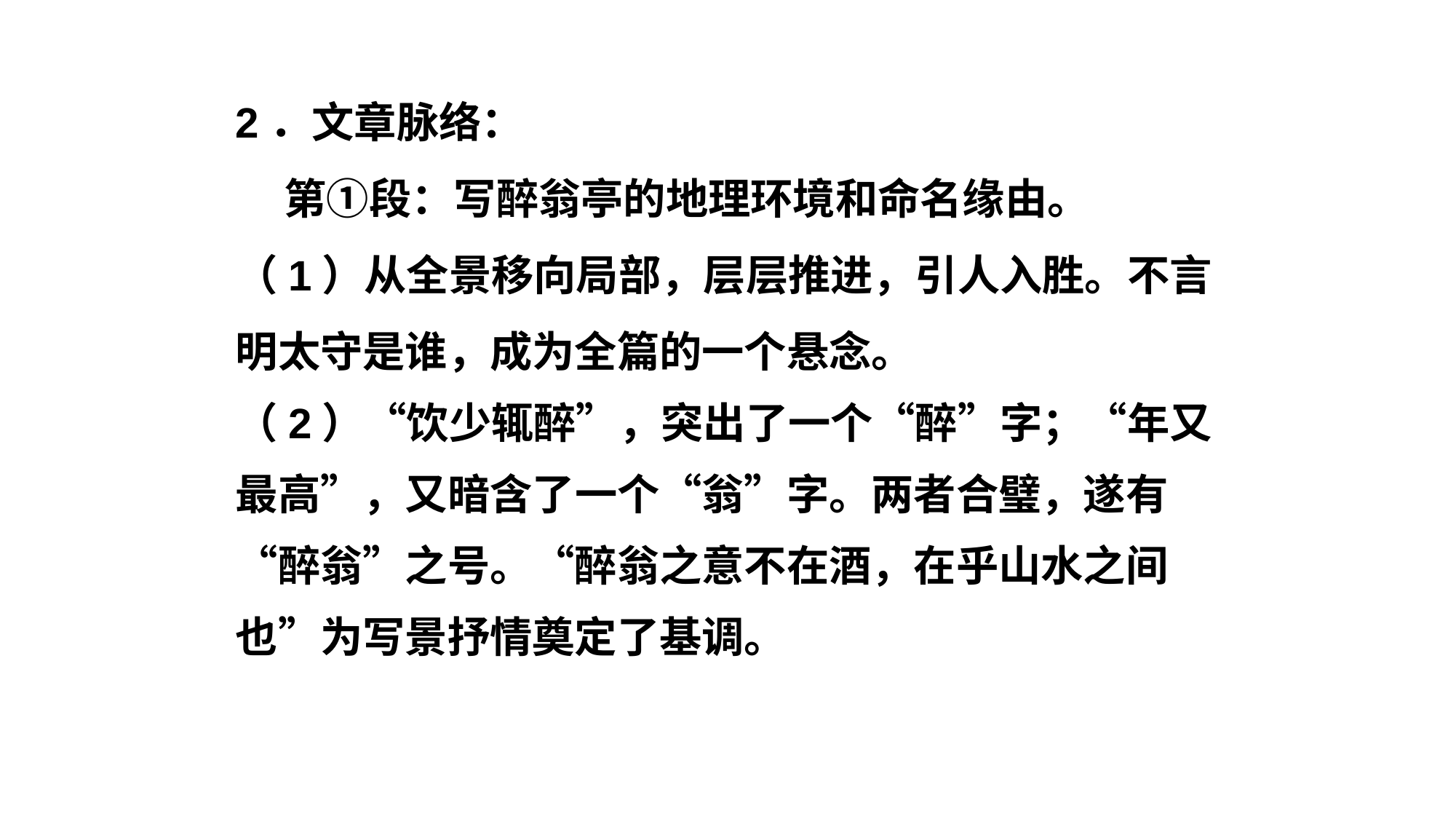

2．文章脉络：
    第①段：写醉翁亭的地理环境和命名缘由。
（1）从全景移向局部，层层推进，引人入胜。不言明太守是谁，成为全篇的一个悬念。
（2）“饮少辄醉”，突出了一个“醉”字；“年又最高”，又暗含了一个“翁”字。两者合璧，遂有“醉翁”之号。“醉翁之意不在酒，在乎山水之间也”为写景抒情奠定了基调。